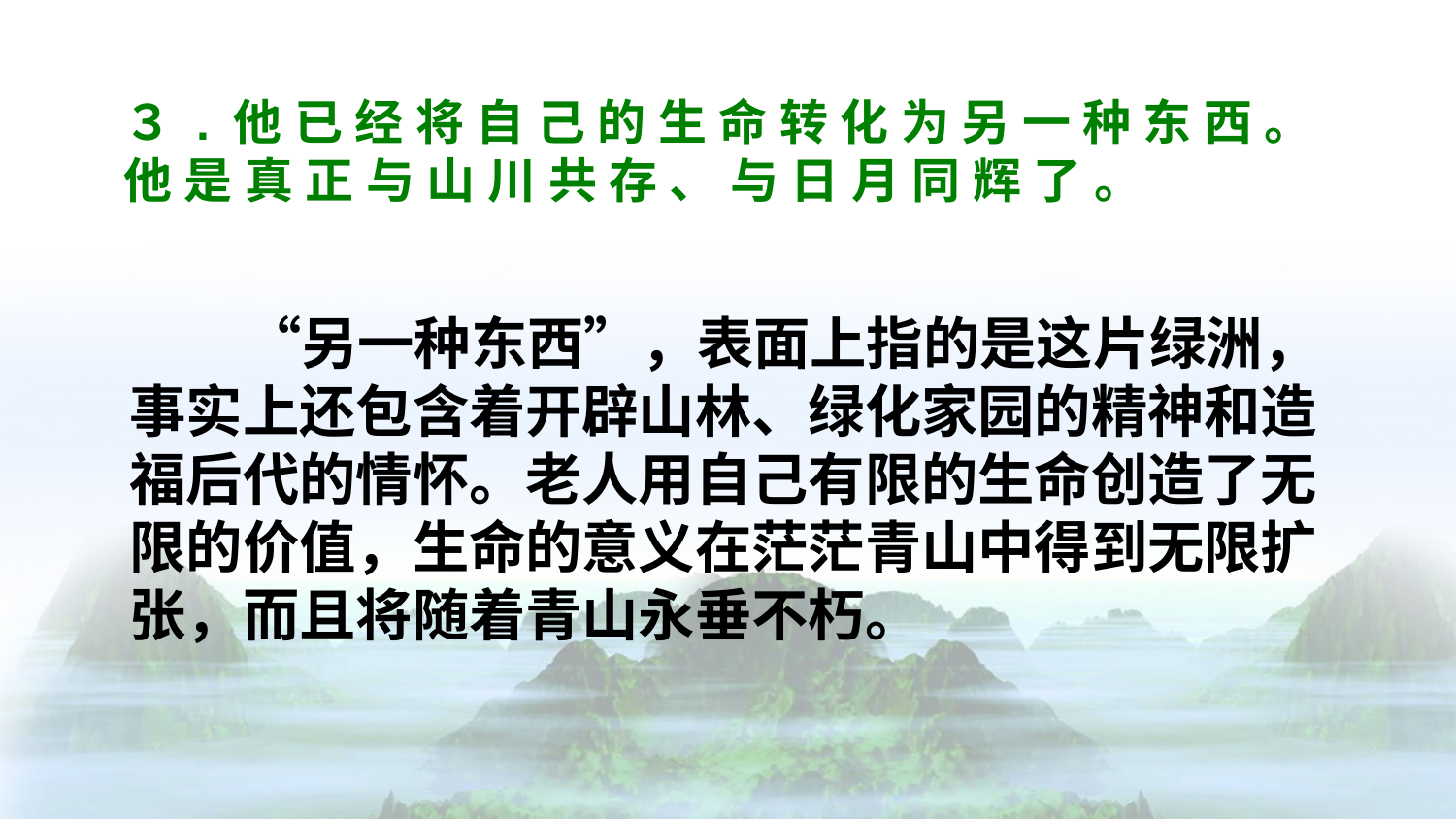

# ３.他已经将自己的生命转化为另一种东西。他是真正与山川共存、与日月同辉了。
　　　“另一种东西”，表面上指的是这片绿洲，事实上还包含着开辟山林、绿化家园的精神和造福后代的情怀。老人用自己有限的生命创造了无限的价值，生命的意义在茫茫青山中得到无限扩张，而且将随着青山永垂不朽。